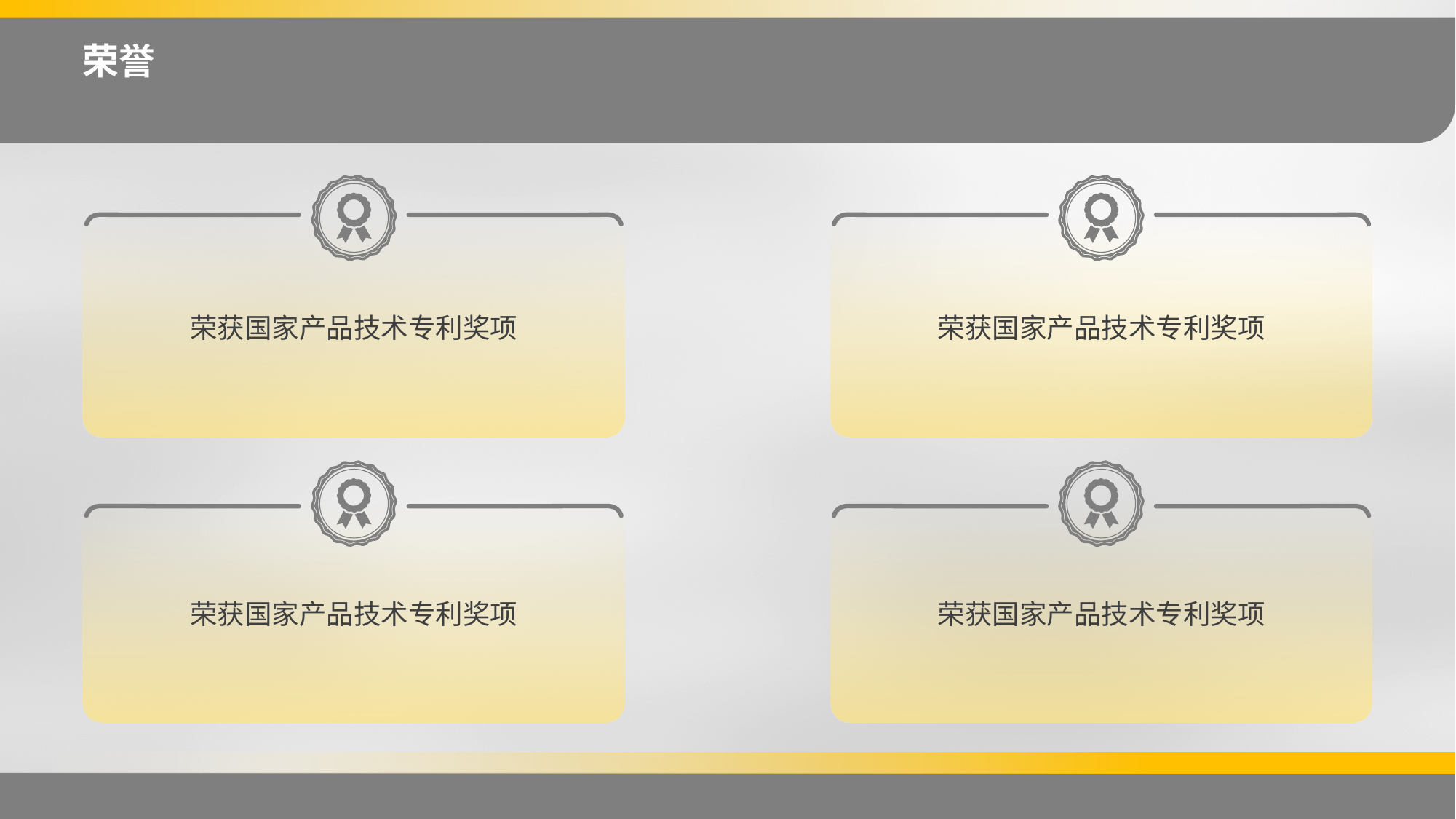

荣誉

荣获国家产品技术专利奖项
荣获国家产品技术专利奖项

荣获国家产品技术专利奖项
荣获国家产品技术专利奖项